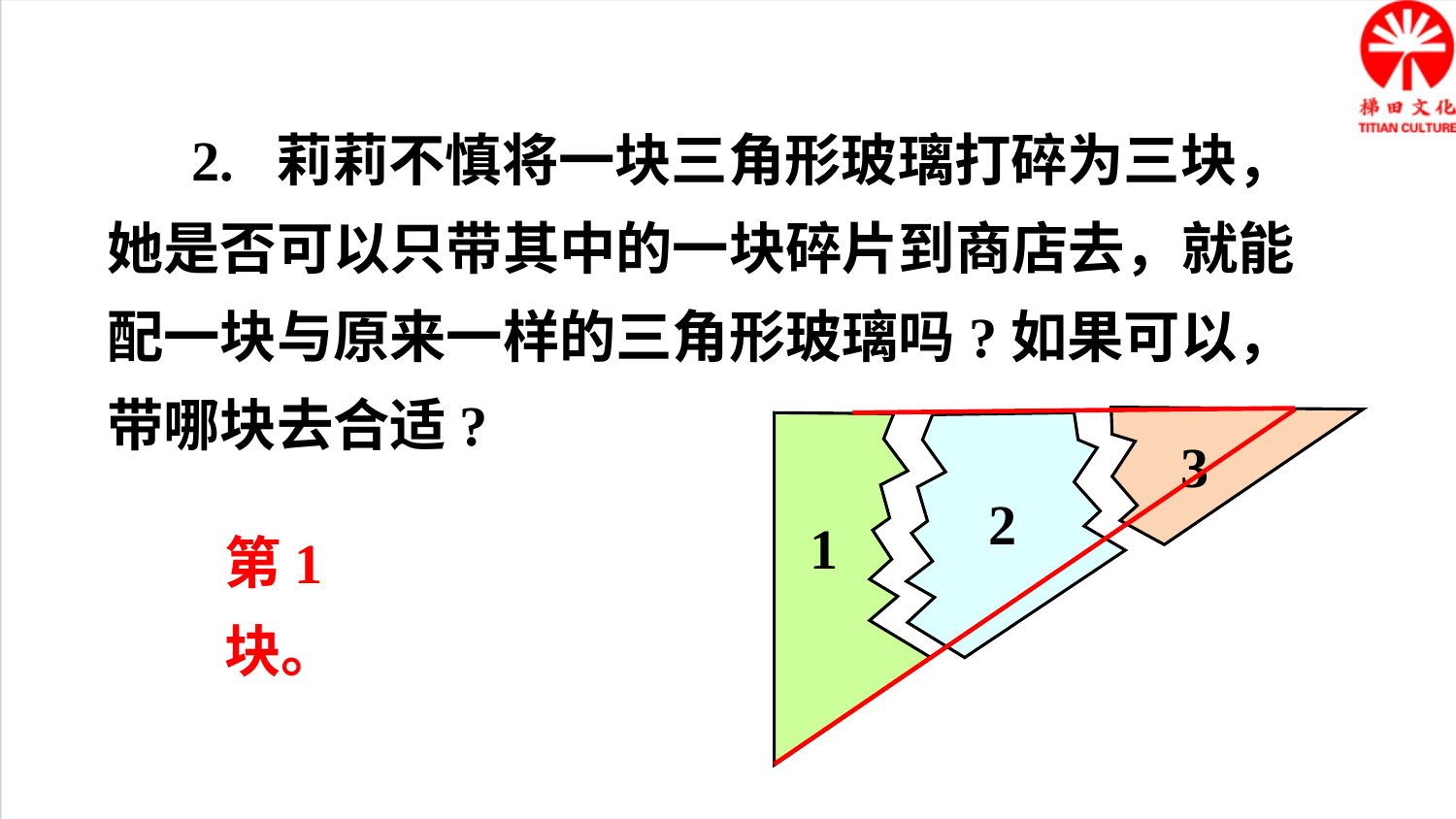

2.  莉莉不慎将一块三角形玻璃打碎为三块，她是否可以只带其中的一块碎片到商店去，就能配一块与原来一样的三角形玻璃吗?如果可以，带哪块去合适?

3

2

1
第1块。